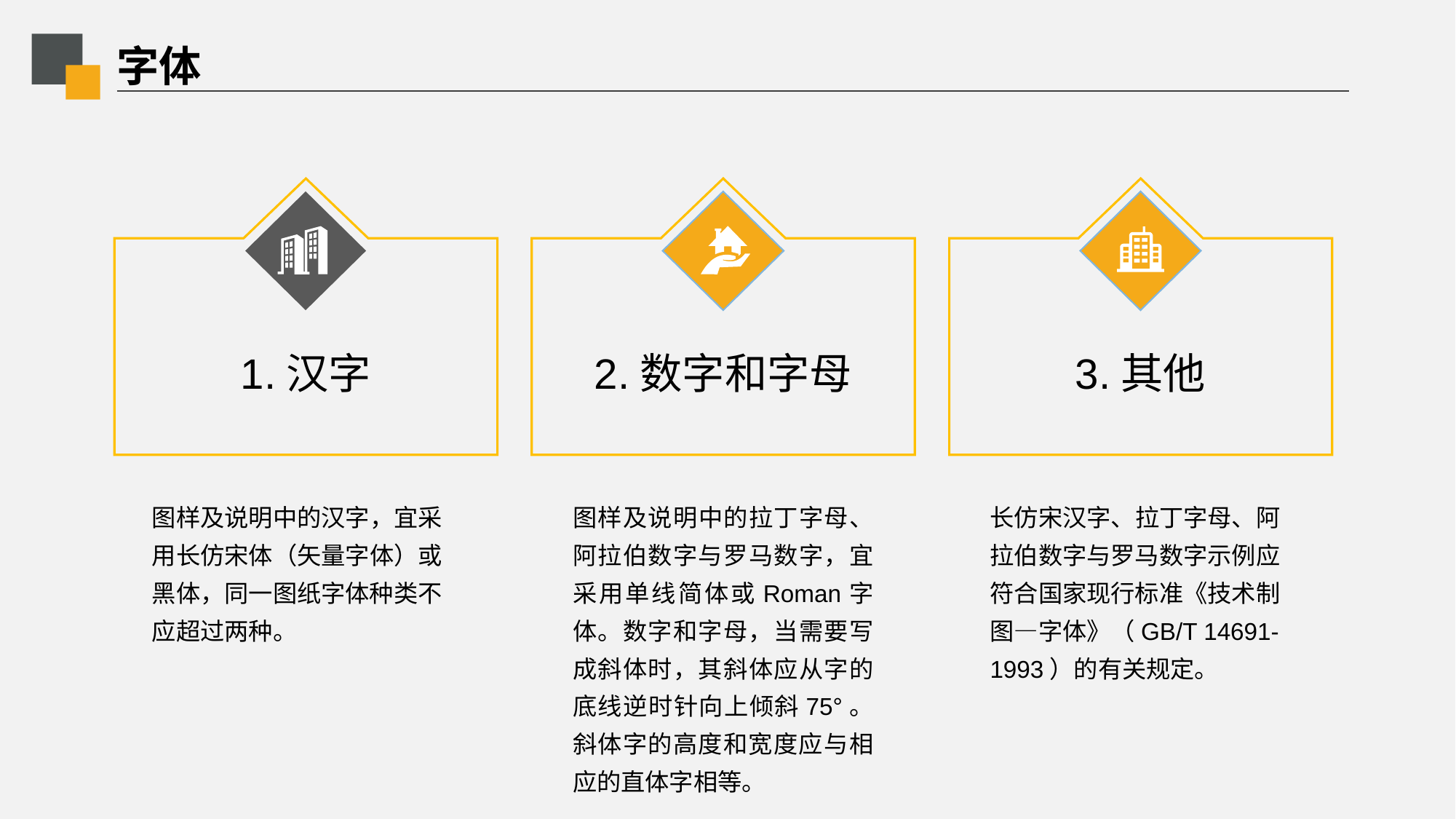

# 字体

1.汉字
2.数字和字母
3.其他
图样及说明中的汉字，宜采用长仿宋体（矢量字体）或黑体，同一图纸字体种类不应超过两种。
图样及说明中的拉丁字母、阿拉伯数字与罗马数字，宜采用单线简体或Roman字体。数字和字母，当需要写成斜体时，其斜体应从字的底线逆时针向上倾斜75°。斜体字的高度和宽度应与相应的直体字相等。
长仿宋汉字、拉丁字母、阿拉伯数字与罗马数字示例应符合国家现行标准《技术制图—字体》（GB/T 14691-1993）的有关规定。